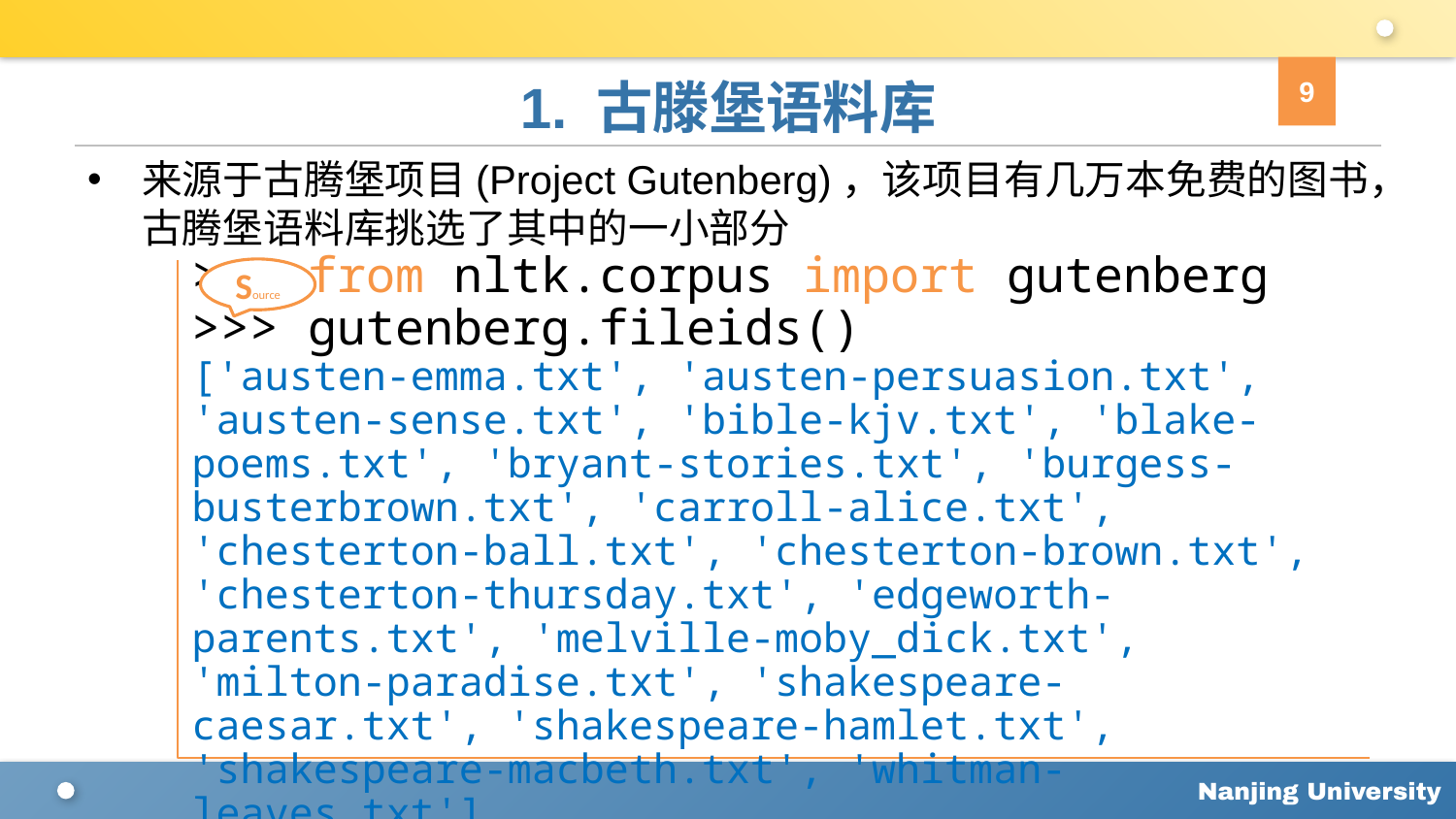

9
# 1. 古滕堡语料库
来源于古腾堡项目(Project Gutenberg)，该项目有几万本免费的图书，古腾堡语料库挑选了其中的一小部分
Source

>>> from nltk.corpus import gutenberg
>>> gutenberg.fileids()
['austen-emma.txt', 'austen-persuasion.txt', 'austen-sense.txt', 'bible-kjv.txt', 'blake-poems.txt', 'bryant-stories.txt', 'burgess-busterbrown.txt', 'carroll-alice.txt', 'chesterton-ball.txt', 'chesterton-brown.txt', 'chesterton-thursday.txt', 'edgeworth-parents.txt', 'melville-moby_dick.txt', 'milton-paradise.txt', 'shakespeare-caesar.txt', 'shakespeare-hamlet.txt', 'shakespeare-macbeth.txt', 'whitman-leaves.txt']